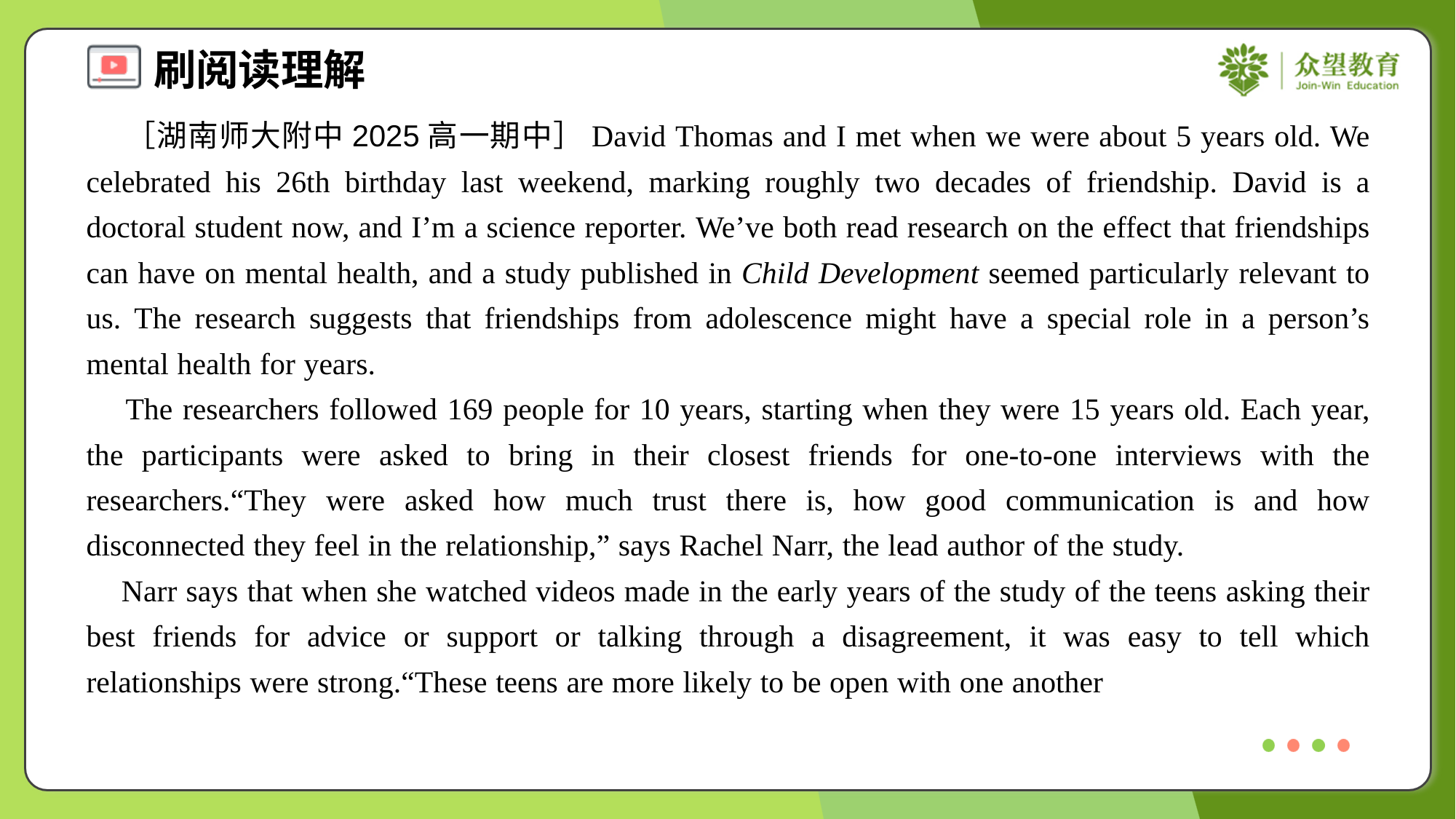

［湖南师大附中2025高一期中］David Thomas and I met when we were about 5 years old. We celebrated his 26th birthday last weekend, marking roughly two decades of friendship. David is a doctoral student now, and I’m a science reporter. We’ve both read research on the effect that friendships can have on mental health, and a study published in Child Development seemed particularly relevant to us. The research suggests that friendships from adolescence might have a special role in a person’s mental health for years.
    The researchers followed 169 people for 10 years, starting when they were 15 years old. Each year, the participants were asked to bring in their closest friends for one-to-one interviews with the researchers.“They were asked how much trust there is, how good communication is and how disconnected they feel in the relationship,” says Rachel Narr, the lead author of the study.
    Narr says that when she watched videos made in the early years of the study of the teens asking their best friends for advice or support or talking through a disagreement, it was easy to tell which relationships were strong.“These teens are more likely to be open with one another